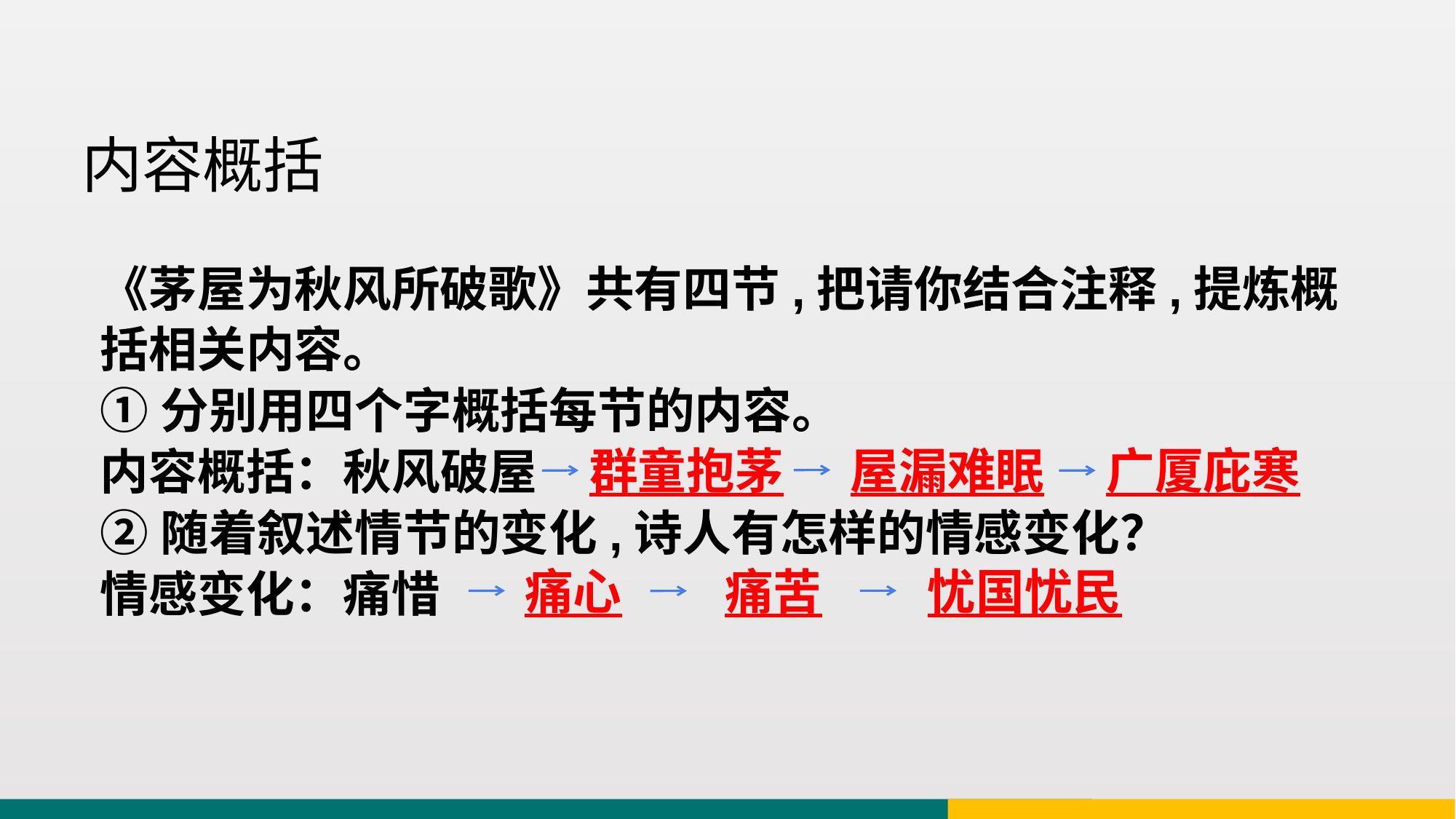

内容概括
《茅屋为秋风所破歌》共有四节,把请你结合注释,提炼概括相关内容。
①分别用四个字概括每节的内容。
内容概括：秋风破屋
②随着叙述情节的变化,诗人有怎样的情感变化？
情感变化：痛惜
群童抱茅
屋漏难眠
广厦庇寒
痛心
痛苦
忧国忧民